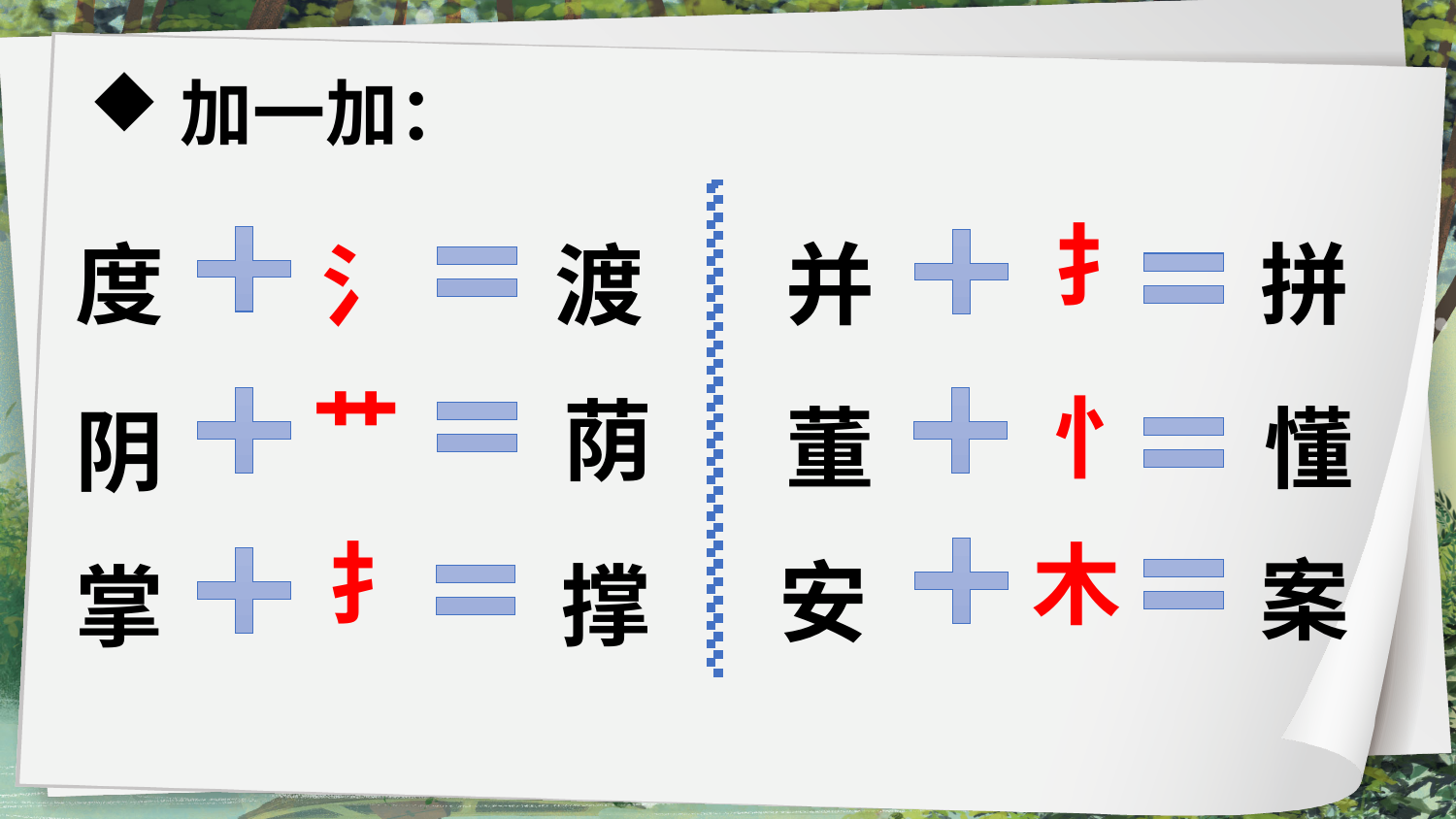

加一加：

度
并
拼
氵
渡
扌

荫

董
懂
阴
艹

忄

案
安
扌
木
撑

掌